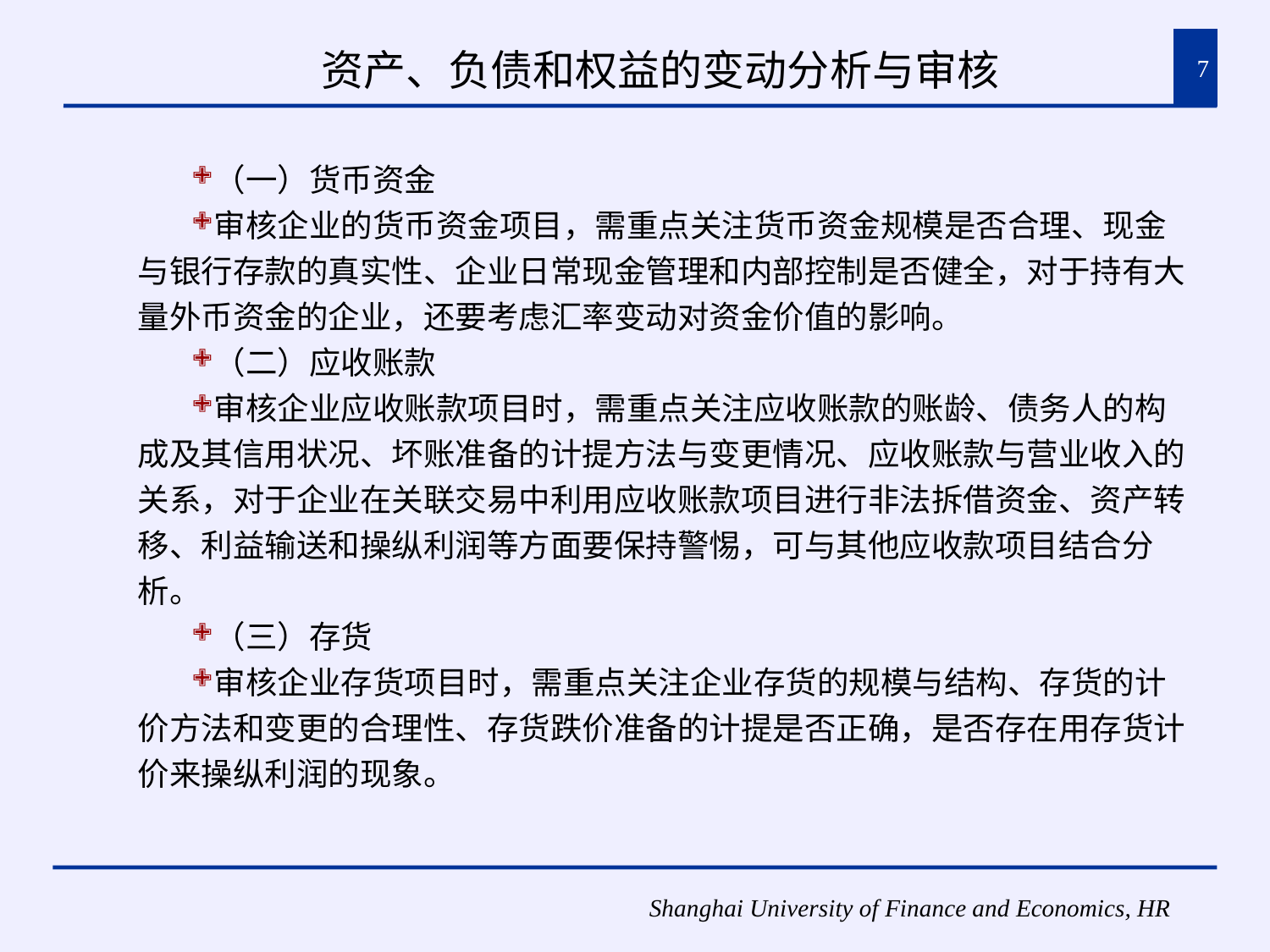

# 资产、负债和权益的变动分析与审核
7
（一）货币资金
审核企业的货币资金项目，需重点关注货币资金规模是否合理、现金与银行存款的真实性、企业日常现金管理和内部控制是否健全，对于持有大量外币资金的企业，还要考虑汇率变动对资金价值的影响。
（二）应收账款
审核企业应收账款项目时，需重点关注应收账款的账龄、债务人的构成及其信用状况、坏账准备的计提方法与变更情况、应收账款与营业收入的关系，对于企业在关联交易中利用应收账款项目进行非法拆借资金、资产转移、利益输送和操纵利润等方面要保持警惕，可与其他应收款项目结合分析。
（三）存货
审核企业存货项目时，需重点关注企业存货的规模与结构、存货的计价方法和变更的合理性、存货跌价准备的计提是否正确，是否存在用存货计价来操纵利润的现象。